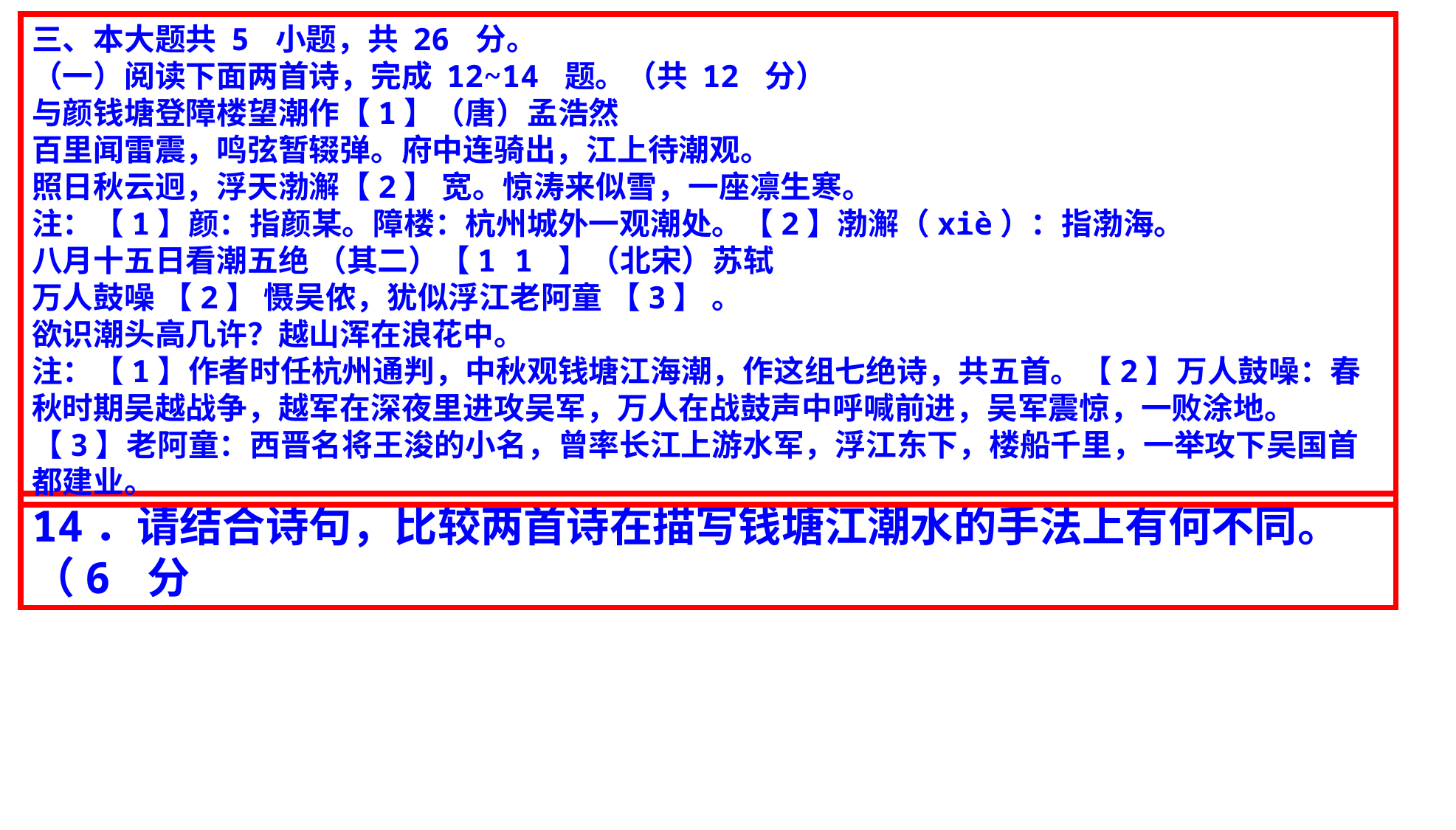

三、本大题共 5 小题，共 26 分。
（一）阅读下面两首诗，完成 12~14 题。（共 12 分）
与颜钱塘登障楼望潮作【1】（唐）孟浩然
百里闻雷震，鸣弦暂辍弹。府中连骑出，江上待潮观。
照日秋云迥，浮天渤澥【2】 宽。惊涛来似雪，一座凛生寒。
注：【1】颜：指颜某。障楼：杭州城外一观潮处。【2】渤澥（xiè）：指渤海。
八月十五日看潮五绝 （其二）【1 1 】（北宋）苏轼
万人鼓噪 【2】 慑吴侬，犹似浮江老阿童 【3】 。
欲识潮头高几许？越山浑在浪花中。
注：【1】作者时任杭州通判，中秋观钱塘江海潮，作这组七绝诗，共五首。【2】万人鼓噪：春秋时期吴越战争，越军在深夜里进攻吴军，万人在战鼓声中呼喊前进，吴军震惊，一败涂地。【3】老阿童：西晋名将王浚的小名，曾率长江上游水军，浮江东下，楼船千里，一举攻下吴国首都建业。
14．请结合诗句，比较两首诗在描写钱塘江潮水的手法上有何不同。（6 分